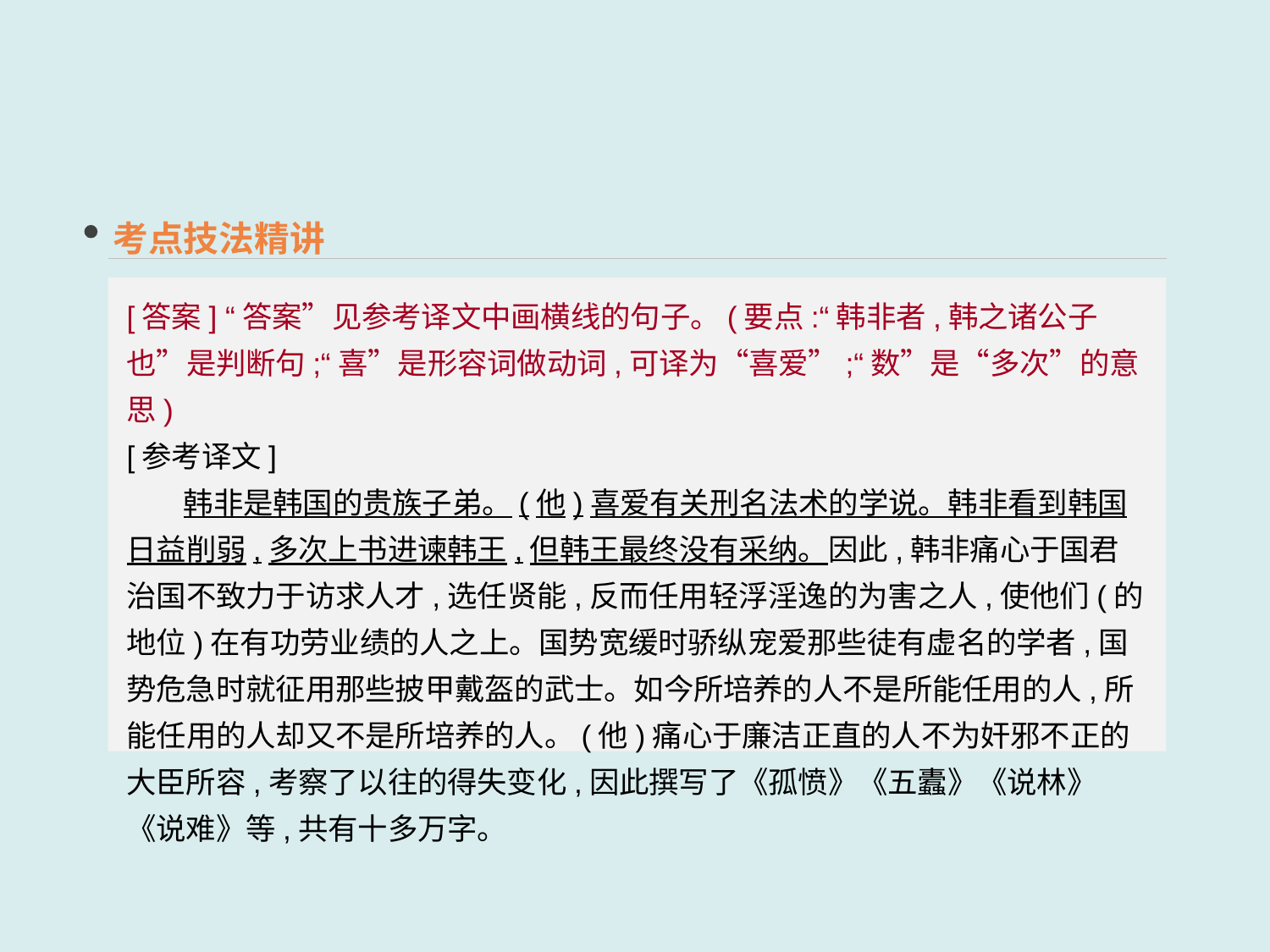

考点技法精讲

[答案] “答案”见参考译文中画横线的句子。(要点:“韩非者,韩之诸公子也”是判断句;“喜”是形容词做动词,可译为“喜爱”;“数”是“多次”的意思)
[参考译文]
　    韩非是韩国的贵族子弟。(他)喜爱有关刑名法术的学说。韩非看到韩国日益削弱,多次上书进谏韩王,但韩王最终没有采纳。因此,韩非痛心于国君治国不致力于访求人才,选任贤能,反而任用轻浮淫逸的为害之人,使他们(的地位)在有功劳业绩的人之上。国势宽缓时骄纵宠爱那些徒有虚名的学者,国势危急时就征用那些披甲戴盔的武士。如今所培养的人不是所能任用的人,所能任用的人却又不是所培养的人。(他)痛心于廉洁正直的人不为奸邪不正的大臣所容,考察了以往的得失变化,因此撰写了《孤愤》《五蠹》《说林》《说难》等,共有十多万字。